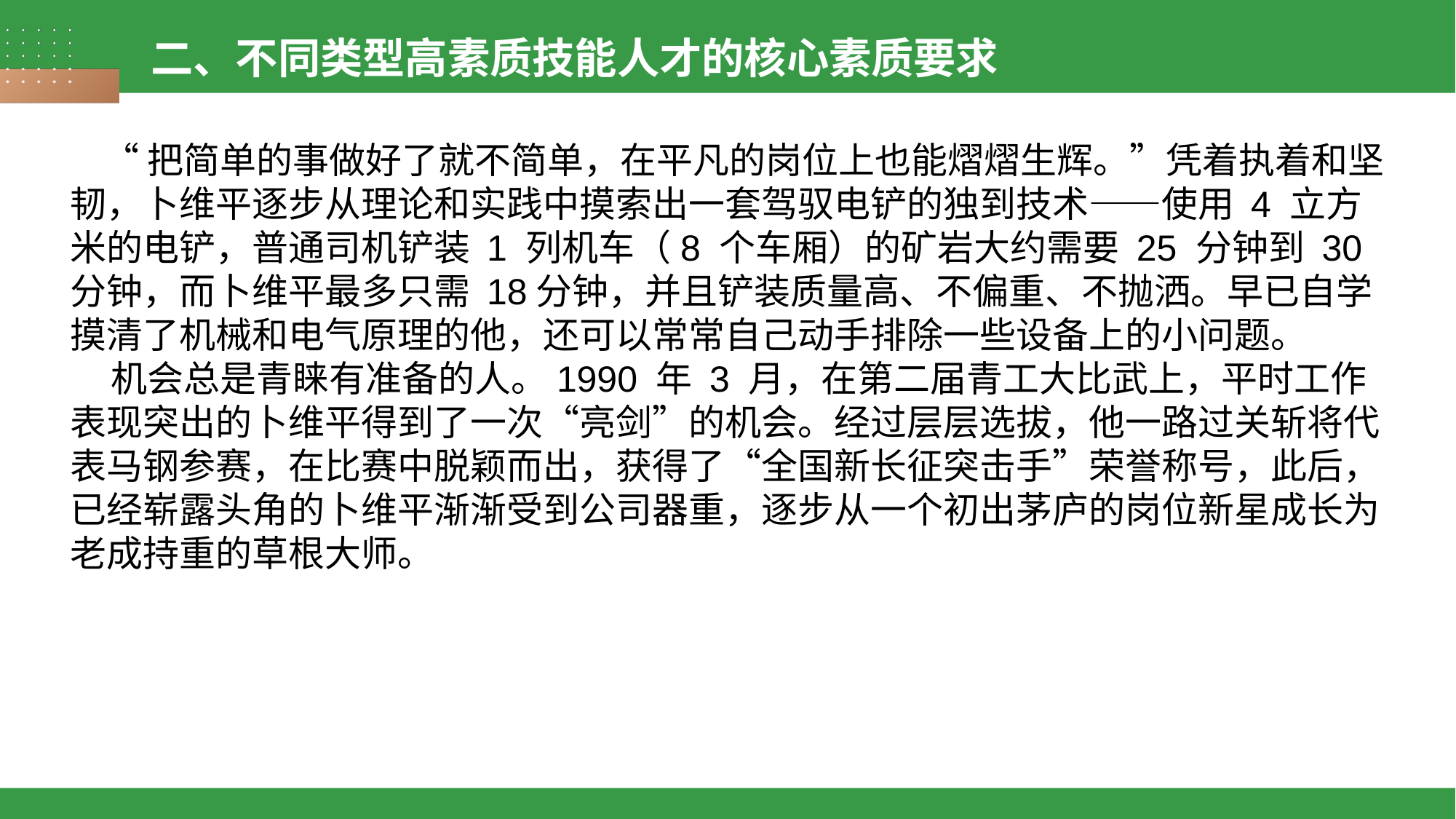

二、不同类型高素质技能人才的核心素质要求
    “把简单的事做好了就不简单，在平凡的岗位上也能熠熠生辉。”凭着执着和坚韧，卜维平逐步从理论和实践中摸索出一套驾驭电铲的独到技术——使用 4 立方米的电铲，普通司机铲装 1 列机车（8 个车厢）的矿岩大约需要 25 分钟到 30 分钟，而卜维平最多只需 18分钟，并且铲装质量高、不偏重、不抛洒。早已自学摸清了机械和电气原理的他，还可以常常自己动手排除一些设备上的小问题。
    机会总是青睐有准备的人。1990 年 3 月，在第二届青工大比武上，平时工作表现突出的卜维平得到了一次“亮剑”的机会。经过层层选拔，他一路过关斩将代表马钢参赛，在比赛中脱颖而出，获得了“全国新长征突击手”荣誉称号，此后，已经崭露头角的卜维平渐渐受到公司器重，逐步从一个初出茅庐的岗位新星成长为老成持重的草根大师。